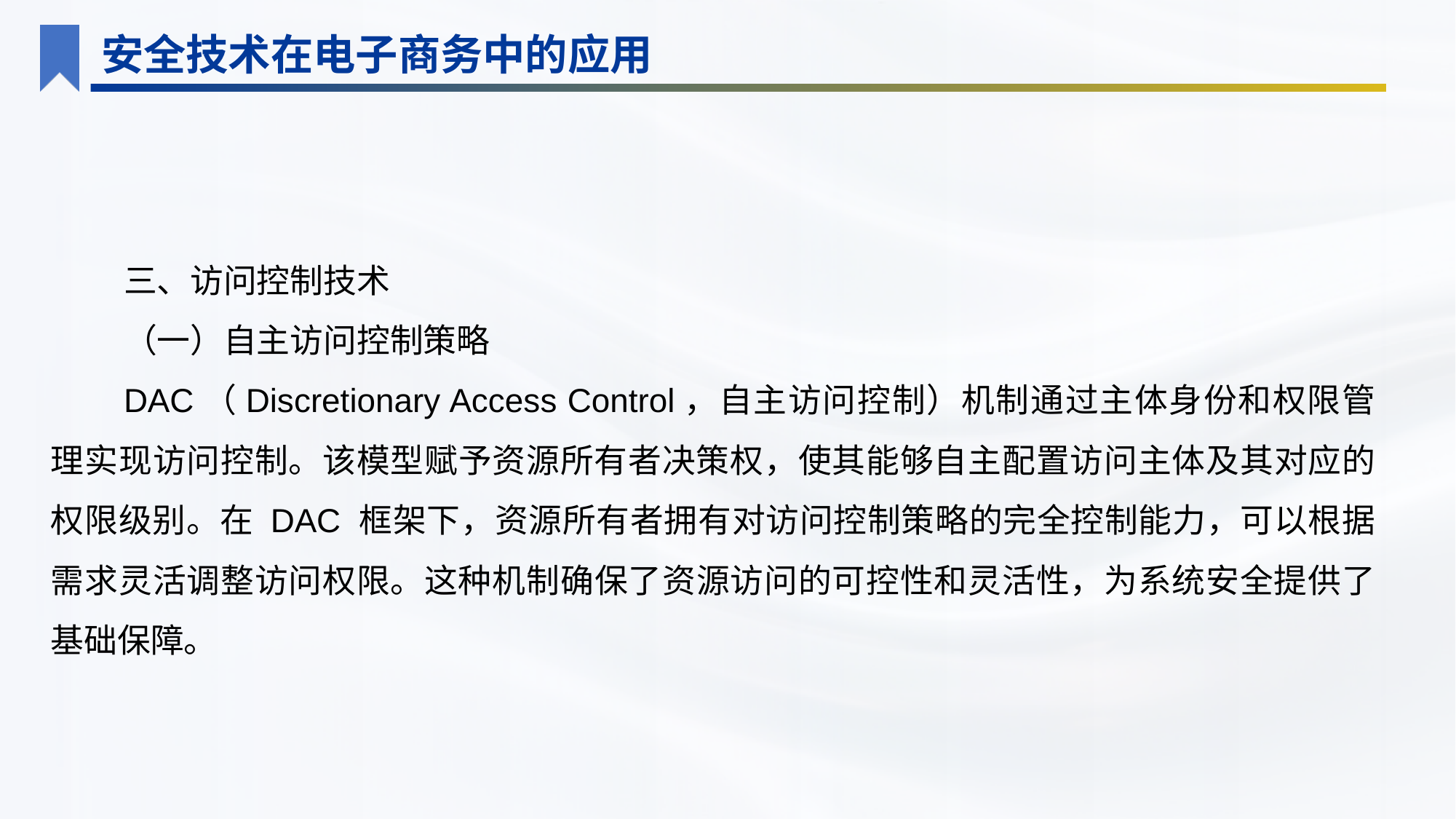

安全技术在电子商务中的应用
三、访问控制技术
（一）自主访问控制策略
DAC（Discretionary Access Control，自主访问控制）机制通过主体身份和权限管理实现访问控制。该模型赋予资源所有者决策权，使其能够自主配置访问主体及其对应的权限级别。在 DAC 框架下，资源所有者拥有对访问控制策略的完全控制能力，可以根据需求灵活调整访问权限。这种机制确保了资源访问的可控性和灵活性，为系统安全提供了基础保障。